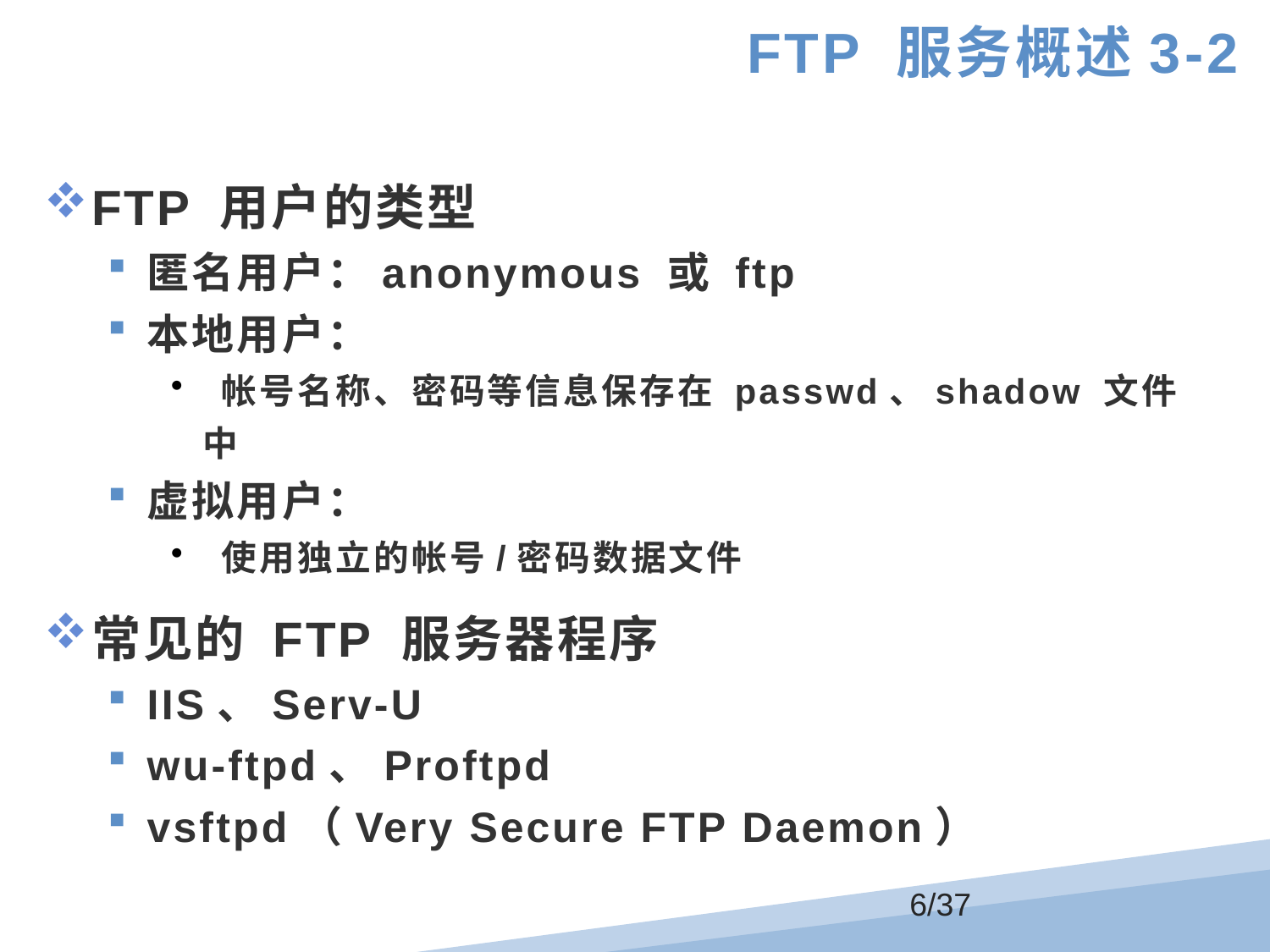

FTP 服务概述3-2
FTP 用户的类型
匿名用户：anonymous 或 ftp
本地用户：
 帐号名称、密码等信息保存在 passwd、shadow 文件中
虚拟用户：
 使用独立的帐号/密码数据文件
常见的 FTP 服务器程序
IIS、Serv-U
wu-ftpd、Proftpd
vsftpd（Very Secure FTP Daemon）

6/37